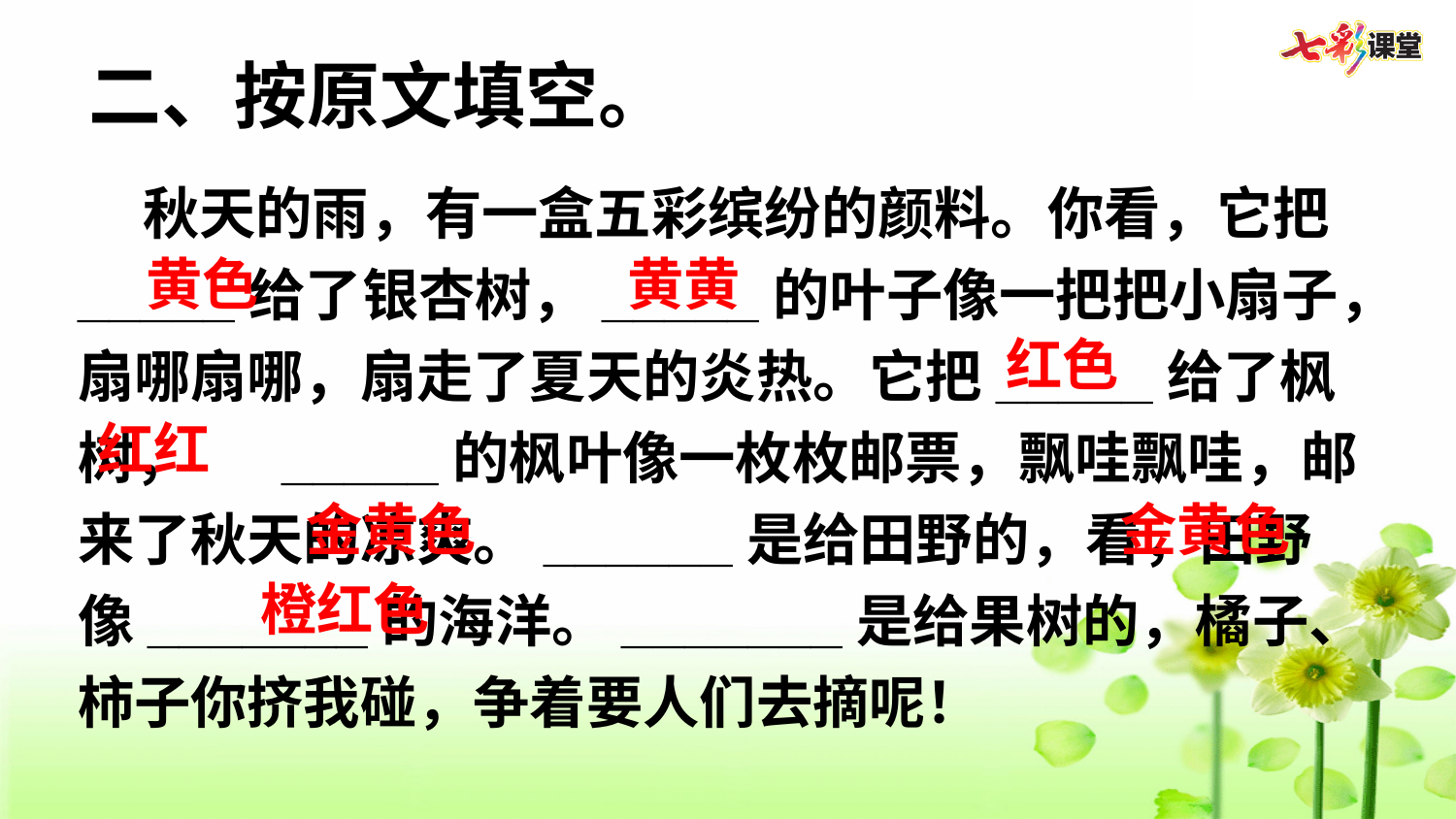

二、按原文填空。
    秋天的雨，有一盒五彩缤纷的颜料。你看，它把_____给了银杏树，_____的叶子像一把把小扇子，扇哪扇哪，扇走了夏天的炎热。它把_____给了枫树，      _____的枫叶像一枚枚邮票，飘哇飘哇，邮来了秋天的凉爽。______是给田野的，看，田野像_______的海洋。_______是给果树的，橘子、柿子你挤我碰，争着要人们去摘呢！
黄色
黄黄
红色
红红
金黄色
金黄色
橙红色